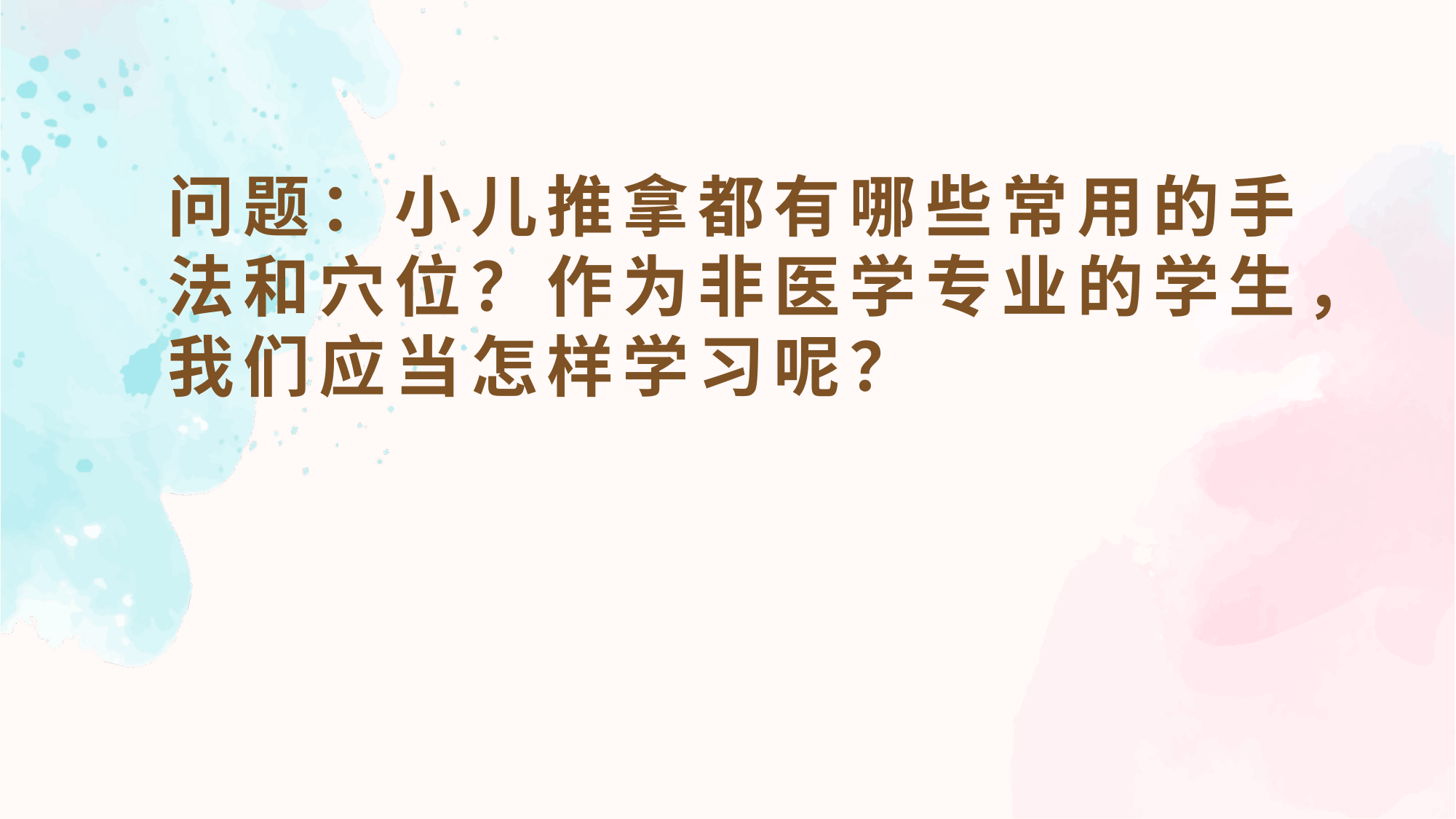

问题：小儿推拿都有哪些常用的手法和穴位？作为非医学专业的学生，我们应当怎样学习呢？